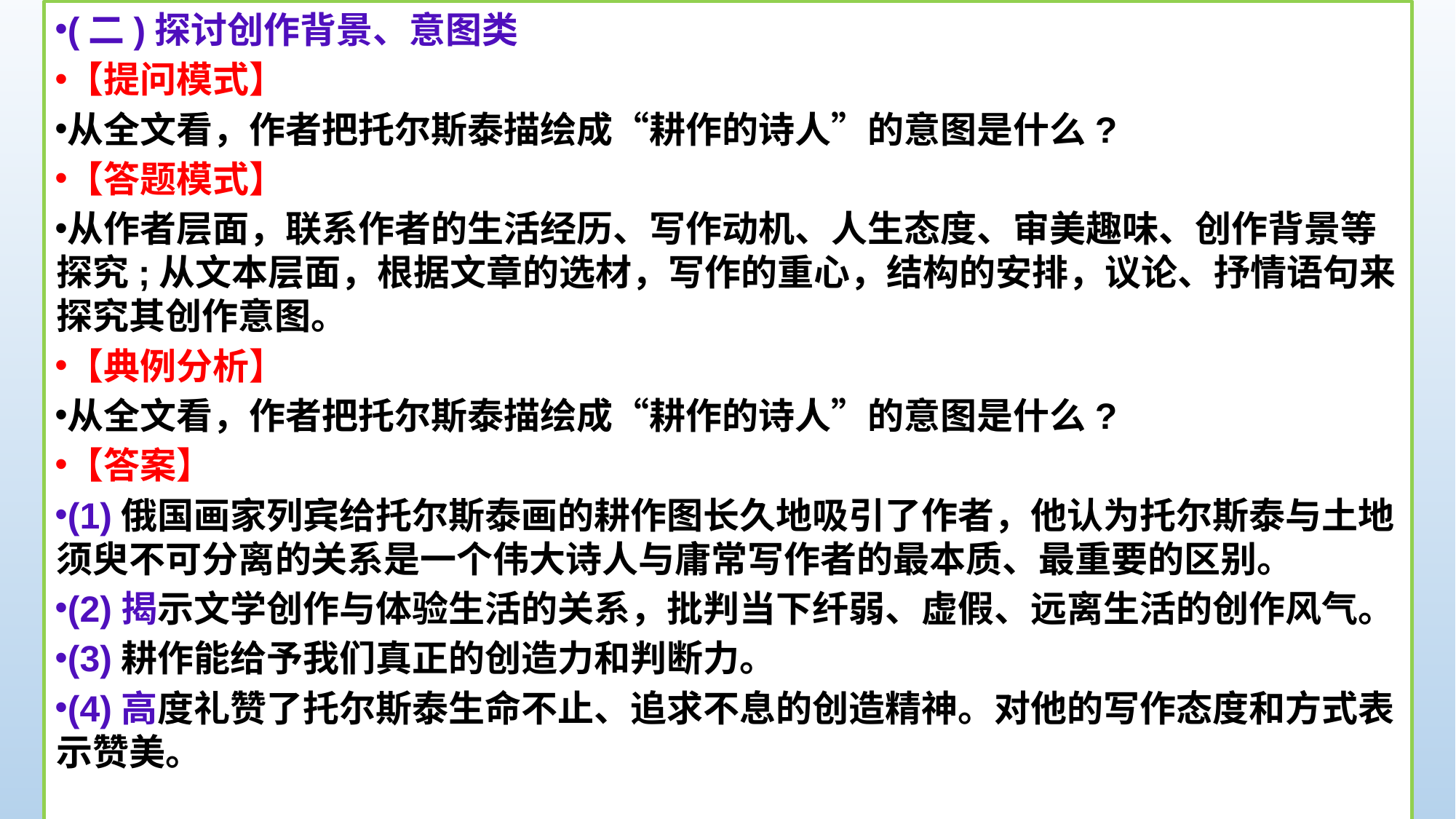

(二)探讨创作背景、意图类
【提问模式】
从全文看，作者把托尔斯泰描绘成“耕作的诗人”的意图是什么?
【答题模式】
从作者层面，联系作者的生活经历、写作动机、人生态度、审美趣味、创作背景等探究;从文本层面，根据文章的选材，写作的重心，结构的安排，议论、抒情语句来探究其创作意图。
【典例分析】
从全文看，作者把托尔斯泰描绘成“耕作的诗人”的意图是什么?
【答案】
(1)俄国画家列宾给托尔斯泰画的耕作图长久地吸引了作者，他认为托尔斯泰与土地须臾不可分离的关系是一个伟大诗人与庸常写作者的最本质、最重要的区别。
(2)揭示文学创作与体验生活的关系，批判当下纤弱、虚假、远离生活的创作风气。
(3)耕作能给予我们真正的创造力和判断力。
(4)高度礼赞了托尔斯泰生命不止、追求不息的创造精神。对他的写作态度和方式表示赞美。